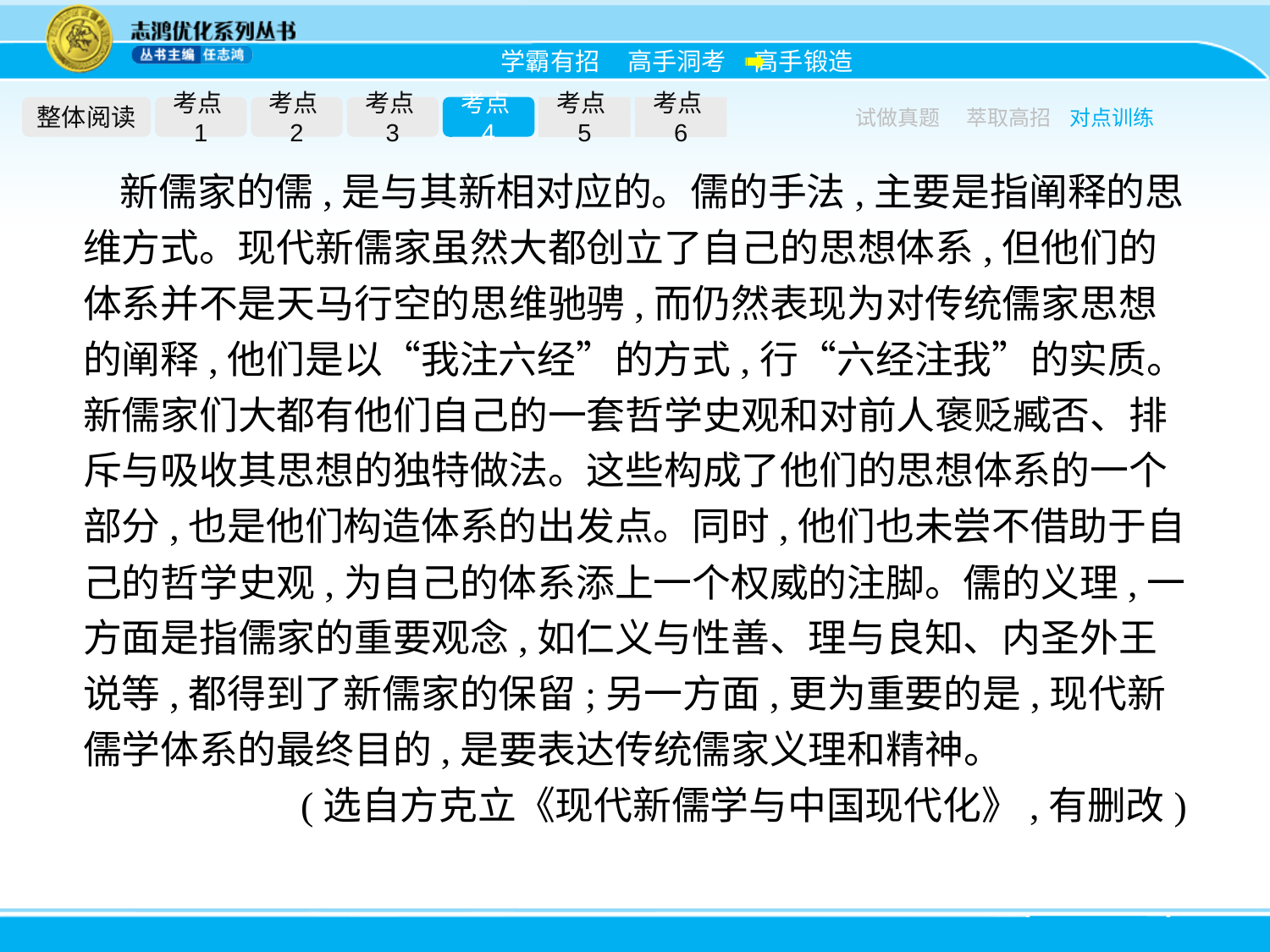

整体阅读
考点1
考点2
考点3
考点4
考点5
考点6
试做真题
萃取高招
对点训练
新儒家的儒,是与其新相对应的。儒的手法,主要是指阐释的思维方式。现代新儒家虽然大都创立了自己的思想体系,但他们的体系并不是天马行空的思维驰骋,而仍然表现为对传统儒家思想的阐释,他们是以“我注六经”的方式,行“六经注我”的实质。新儒家们大都有他们自己的一套哲学史观和对前人褒贬臧否、排斥与吸收其思想的独特做法。这些构成了他们的思想体系的一个部分,也是他们构造体系的出发点。同时,他们也未尝不借助于自己的哲学史观,为自己的体系添上一个权威的注脚。儒的义理,一方面是指儒家的重要观念,如仁义与性善、理与良知、内圣外王说等,都得到了新儒家的保留;另一方面,更为重要的是,现代新儒学体系的最终目的,是要表达传统儒家义理和精神。
(选自方克立《现代新儒学与中国现代化》,有删改)